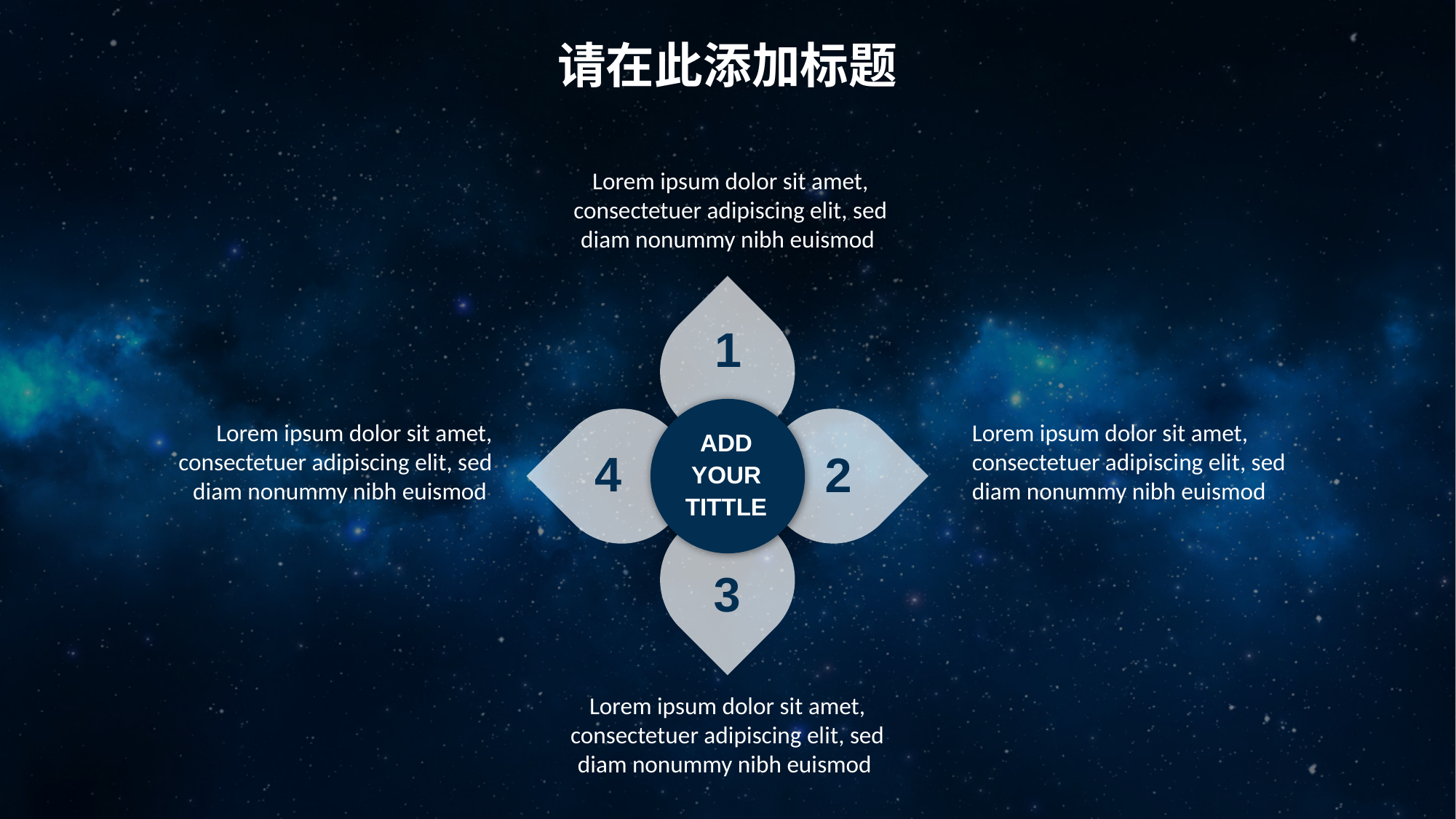

请在此添加标题
Lorem ipsum dolor sit amet, consectetuer adipiscing elit, sed diam nonummy nibh euismod

1

Lorem ipsum dolor sit amet, consectetuer adipiscing elit, sed diam nonummy nibh euismod
Lorem ipsum dolor sit amet, consectetuer adipiscing elit, sed diam nonummy nibh euismod
ADD YOUR TITTLE
4
2
3
Lorem ipsum dolor sit amet, consectetuer adipiscing elit, sed diam nonummy nibh euismod